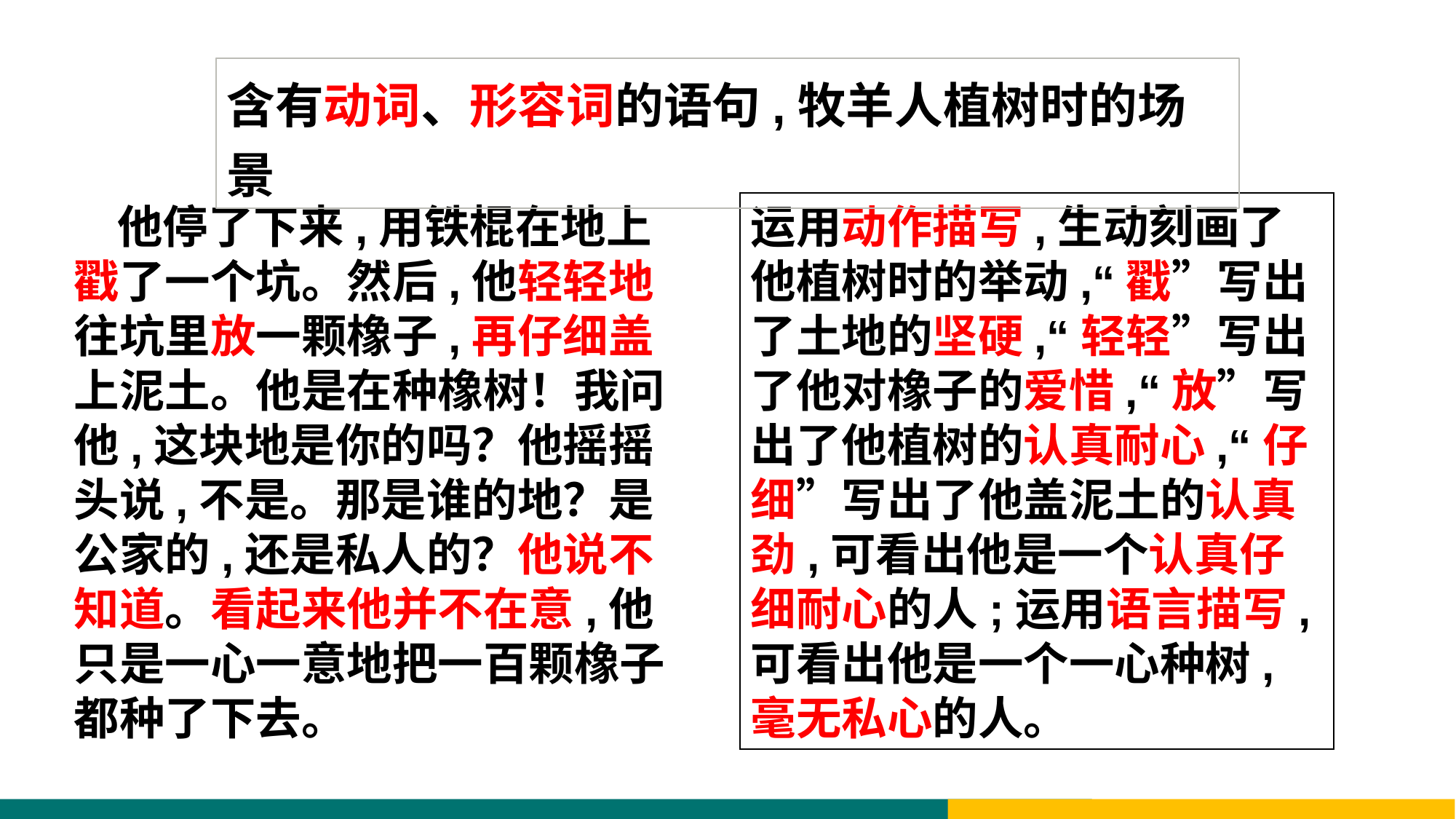

含有动词、形容词的语句,牧羊人植树时的场景
     他停了下来,用铁棍在地上戳了一个坑。然后,他轻轻地往坑里放一颗橡子,再仔细盖上泥土。他是在种橡树！我问他,这块地是你的吗？他摇摇头说,不是。那是谁的地？是公家的,还是私人的？他说不知道。看起来他并不在意,他只是一心一意地把一百颗橡子都种了下去。
运用动作描写,生动刻画了他植树时的举动,“戳”写出了土地的坚硬,“轻轻”写出了他对橡子的爱惜,“放”写出了他植树的认真耐心,“仔细”写出了他盖泥土的认真劲,可看出他是一个认真仔细耐心的人;运用语言描写,可看出他是一个一心种树,毫无私心的人。